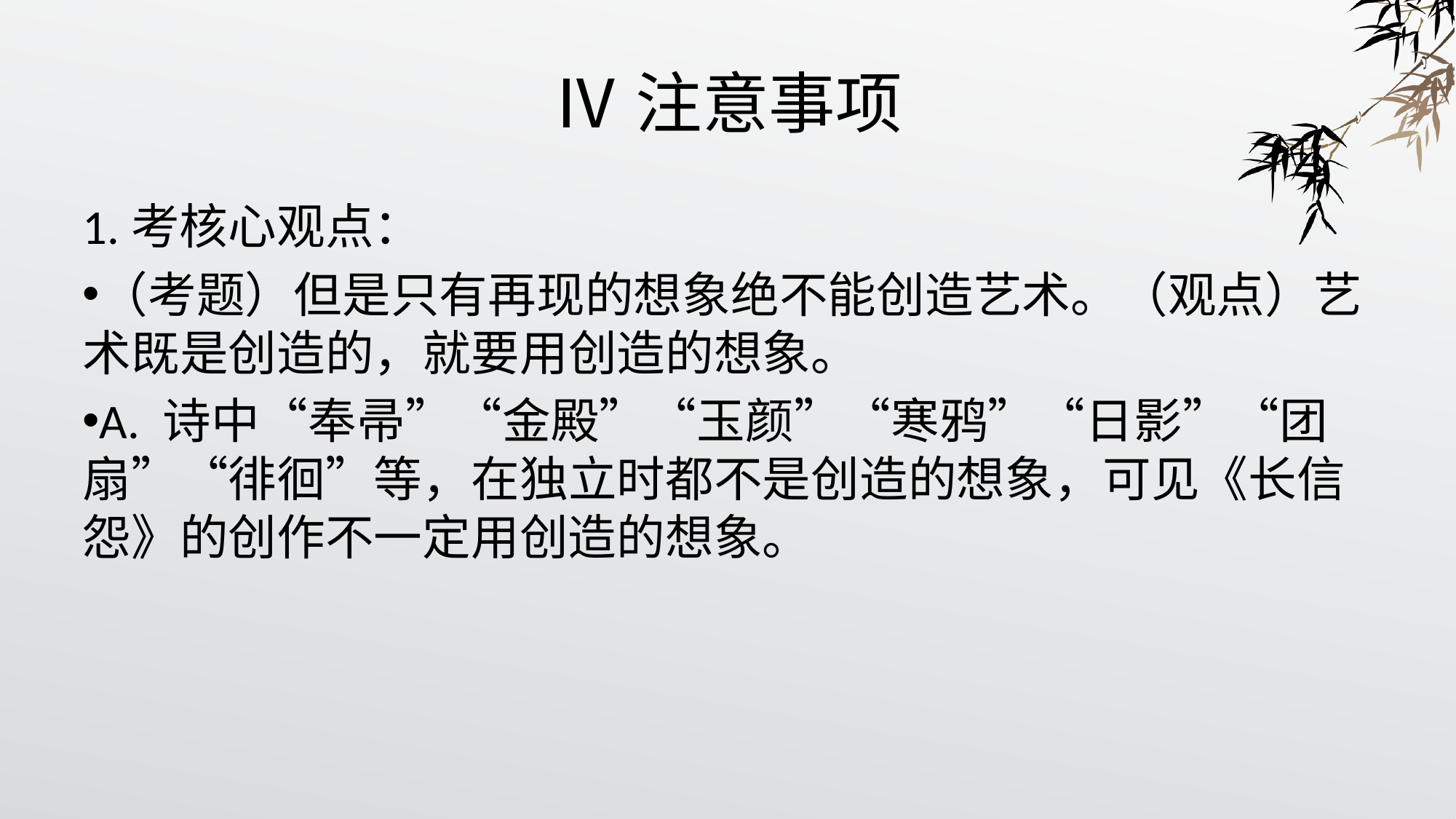

# Ⅳ注意事项
1.考核心观点：
（考题）但是只有再现的想象绝不能创造艺术。（观点）艺术既是创造的，就要用创造的想象。
A. 诗中“奉帚”“金殿”“玉颜”“寒鸦”“日影”“团扇”“徘徊”等，在独立时都不是创造的想象，可见《长信怨》的创作不一定用创造的想象。